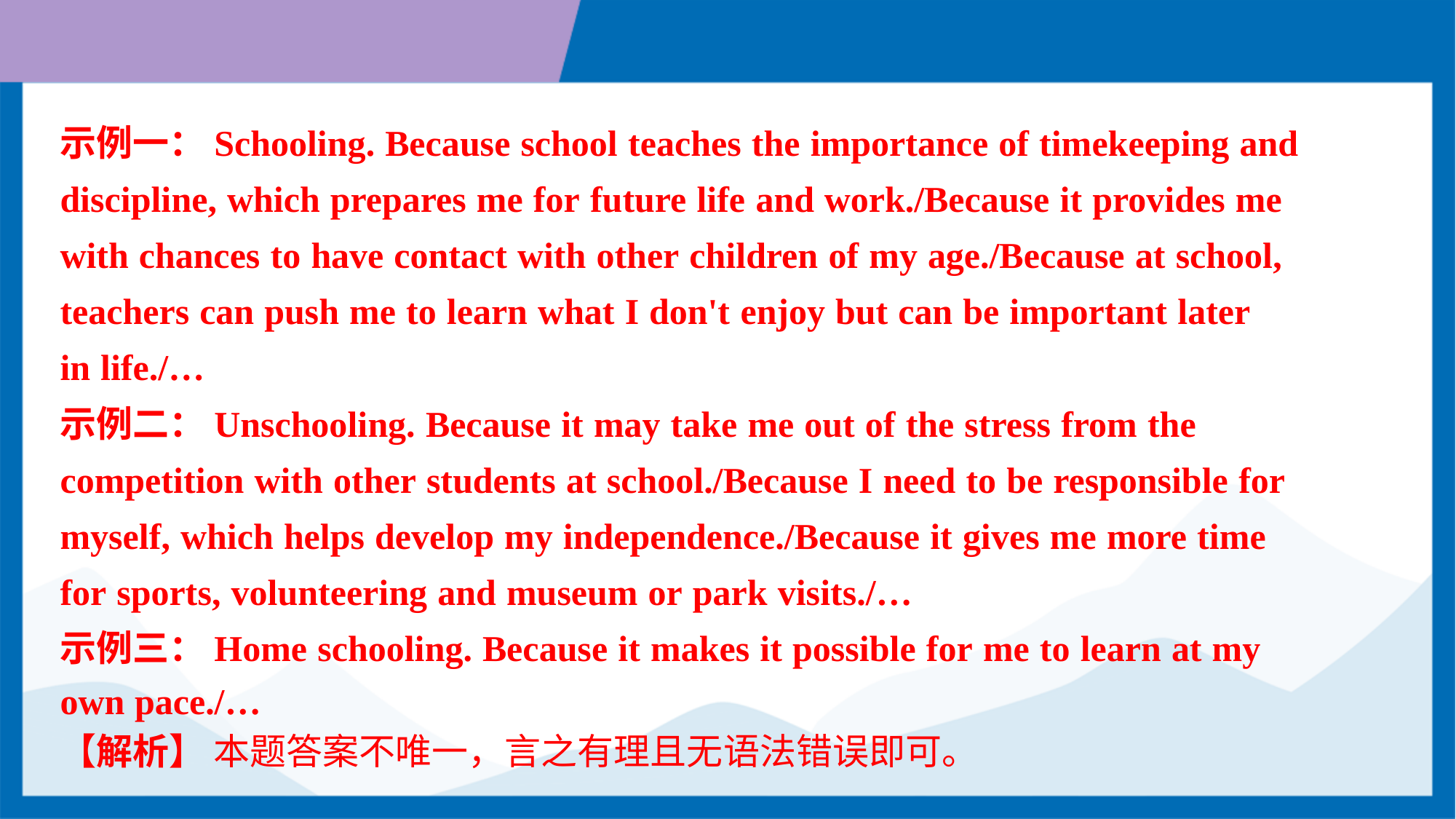

示例一：Schooling. Because school teaches the importance of timekeeping and
discipline, which prepares me for future life and work./Because it provides me
with chances to have contact with other children of my age./Because at school,
teachers can push me to learn what I don't enjoy but can be important later
in life./…
示例二：Unschooling. Because it may take me out of the stress from the
competition with other students at school./Because I need to be responsible for
myself, which helps develop my independence./Because it gives me more time
for sports, volunteering and museum or park visits./…
示例三：Home schooling. Because it makes it possible for me to learn at my
own pace./…
【解析】 本题答案不唯一，言之有理且无语法错误即可。